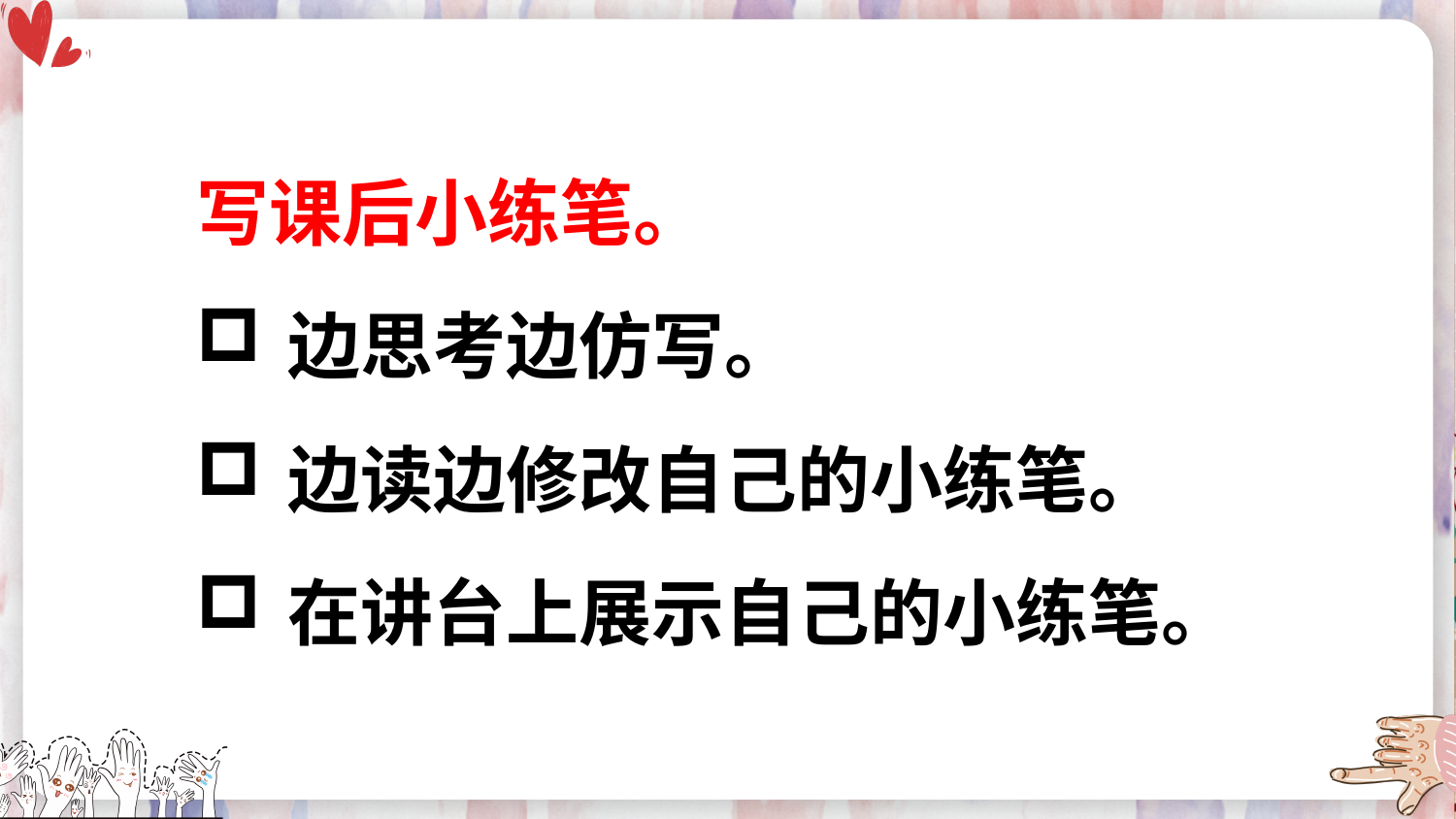

写课后小练笔。
边思考边仿写。
边读边修改自己的小练笔。
在讲台上展示自己的小练笔。